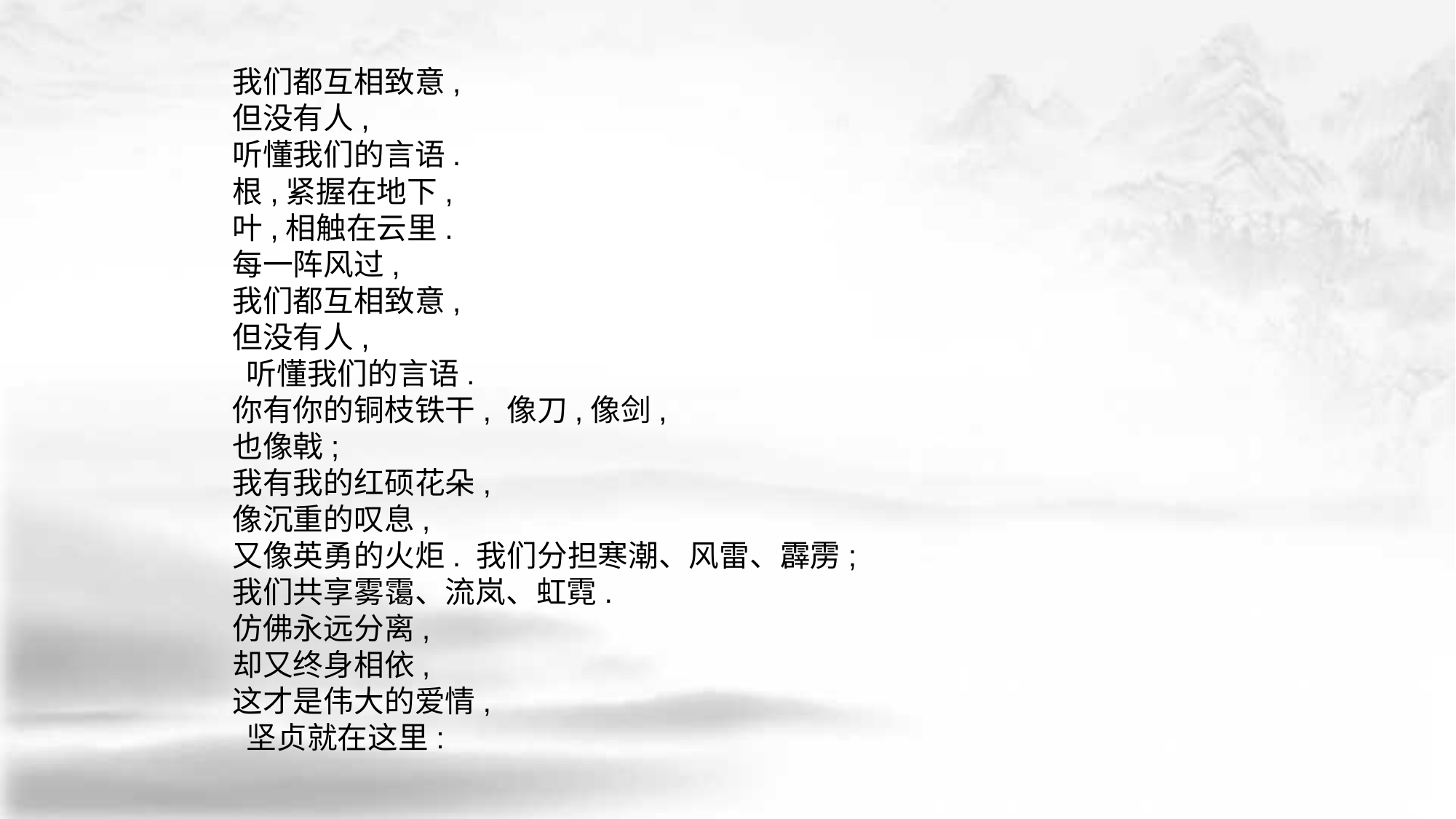

我们都互相致意,
但没有人,
听懂我们的言语.
根,紧握在地下,
叶,相触在云里.
每一阵风过,
我们都互相致意,
但没有人,
 听懂我们的言语.
你有你的铜枝铁干, 像刀,像剑,
也像戟;
我有我的红硕花朵,
像沉重的叹息,
又像英勇的火炬. 我们分担寒潮、风雷、霹雳;
我们共享雾霭、流岚、虹霓.
仿佛永远分离,
却又终身相依,
这才是伟大的爱情,
 坚贞就在这里: